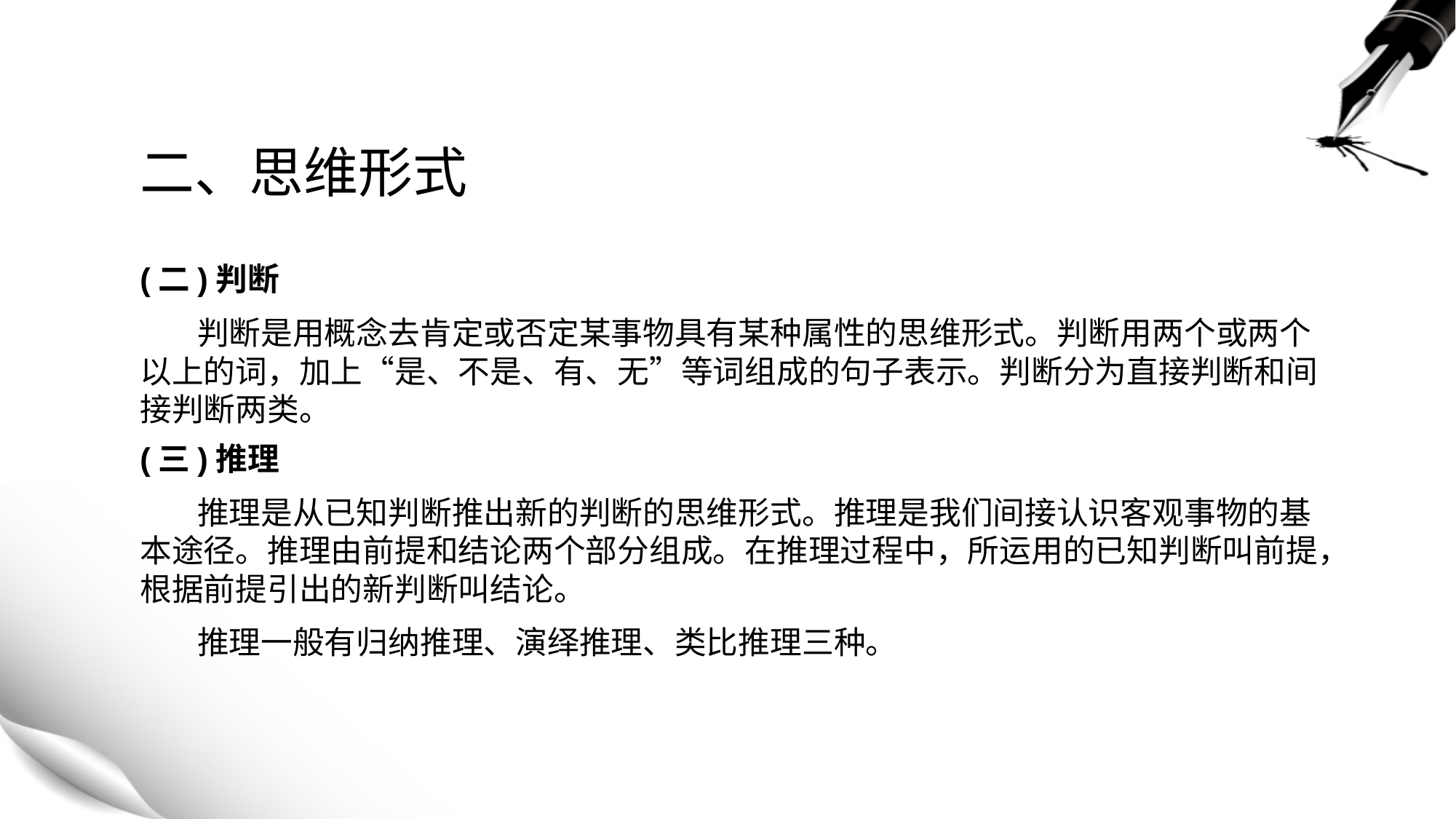

# 二、思维形式
(二)判断
       判断是用概念去肯定或否定某事物具有某种属性的思维形式。判断用两个或两个以上的词，加上“是、不是、有、无”等词组成的句子表示。判断分为直接判断和间接判断两类。
(三)推理
       推理是从已知判断推出新的判断的思维形式。推理是我们间接认识客观事物的基本途径。推理由前提和结论两个部分组成。在推理过程中，所运用的已知判断叫前提，根据前提引出的新判断叫结论。
       推理一般有归纳推理、演绎推理、类比推理三种。